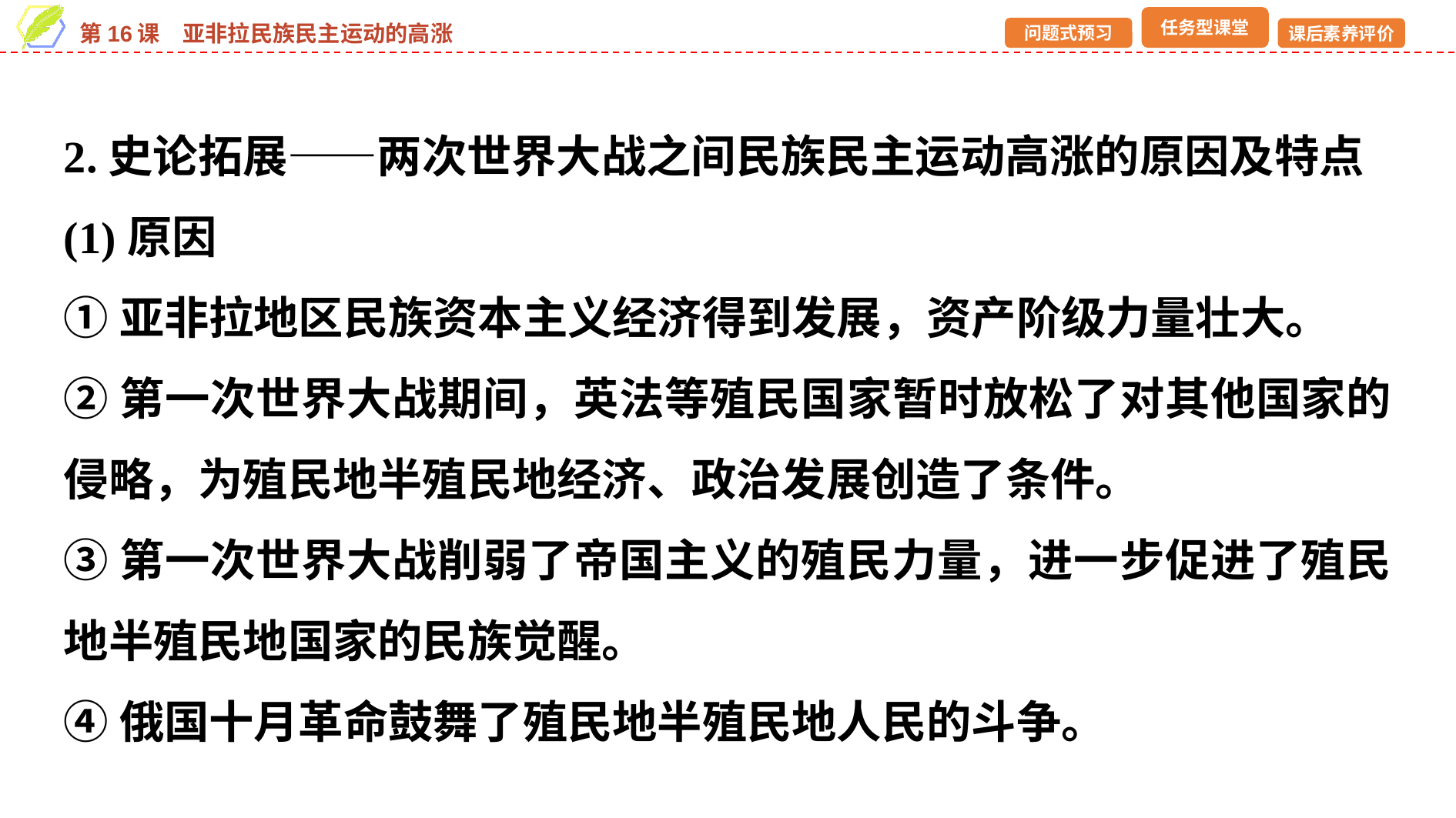

2.史论拓展——两次世界大战之间民族民主运动高涨的原因及特点
(1)原因
①亚非拉地区民族资本主义经济得到发展，资产阶级力量壮大。
②第一次世界大战期间，英法等殖民国家暂时放松了对其他国家的侵略，为殖民地半殖民地经济、政治发展创造了条件。
③第一次世界大战削弱了帝国主义的殖民力量，进一步促进了殖民地半殖民地国家的民族觉醒。
④俄国十月革命鼓舞了殖民地半殖民地人民的斗争。